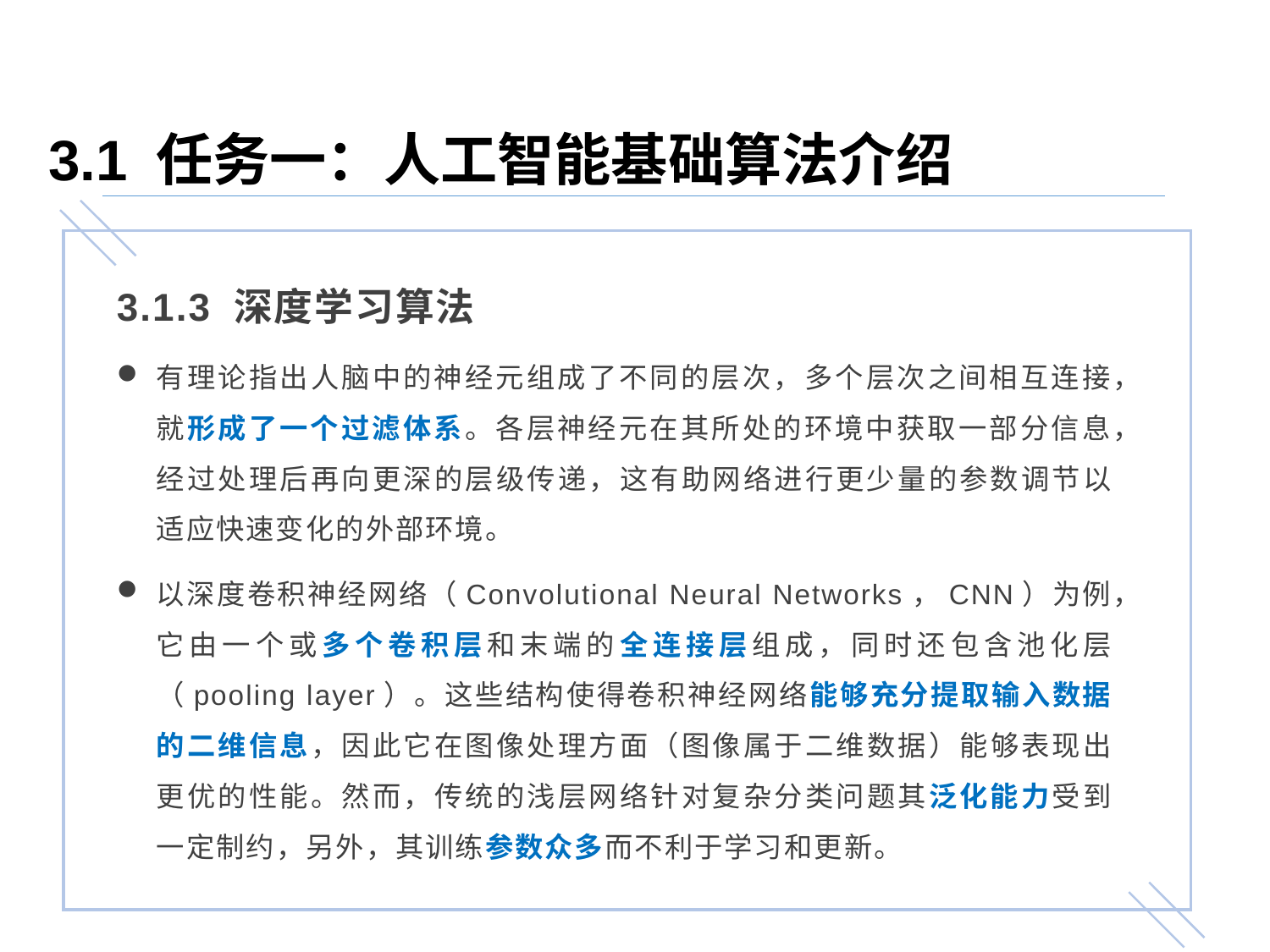

3.1 任务一：人工智能基础算法介绍

3.1.3 深度学习算法
有理论指出人脑中的神经元组成了不同的层次，多个层次之间相互连接，就形成了一个过滤体系。各层神经元在其所处的环境中获取一部分信息，经过处理后再向更深的层级传递，这有助网络进行更少量的参数调节以适应快速变化的外部环境。
以深度卷积神经网络（Convolutional Neural Networks，CNN）为例，它由一个或多个卷积层和末端的全连接层组成，同时还包含池化层（pooling layer）。这些结构使得卷积神经网络能够充分提取输入数据的二维信息，因此它在图像处理方面（图像属于二维数据）能够表现出更优的性能。然而，传统的浅层网络针对复杂分类问题其泛化能力受到一定制约，另外，其训练参数众多而不利于学习和更新。